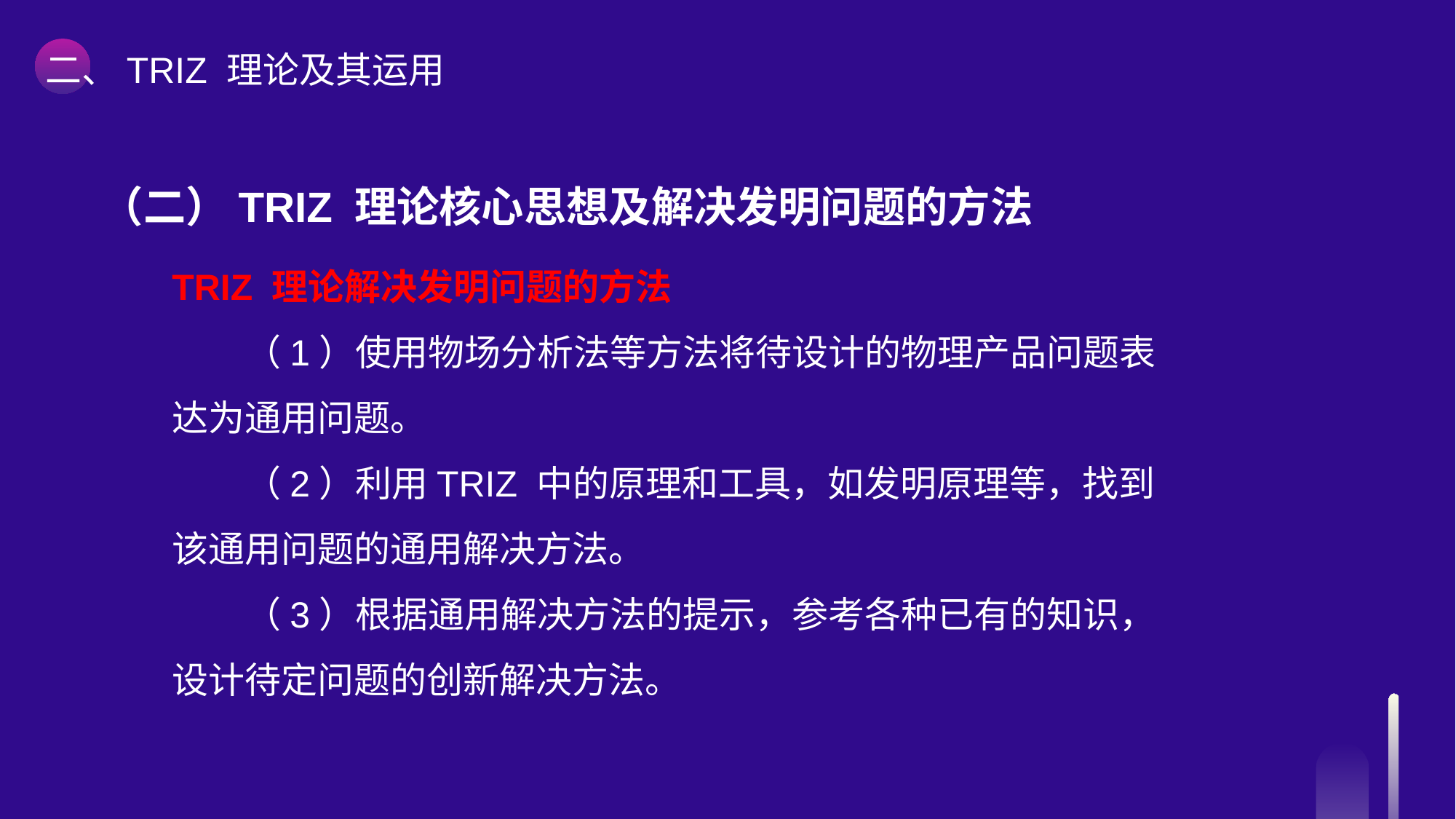

二、TRIZ 理论及其运用
（二）TRIZ 理论核心思想及解决发明问题的方法

（1）使用物场分析法等方法将待设计的物理产品问题表达为通用问题。
（2）利用TRIZ 中的原理和工具，如发明原理等，找到该通用问题的通用解决方法。
（3）根据通用解决方法的提示，参考各种已有的知识，设计待定问题的创新解决方法。
TRIZ 理论解决发明问题的方法